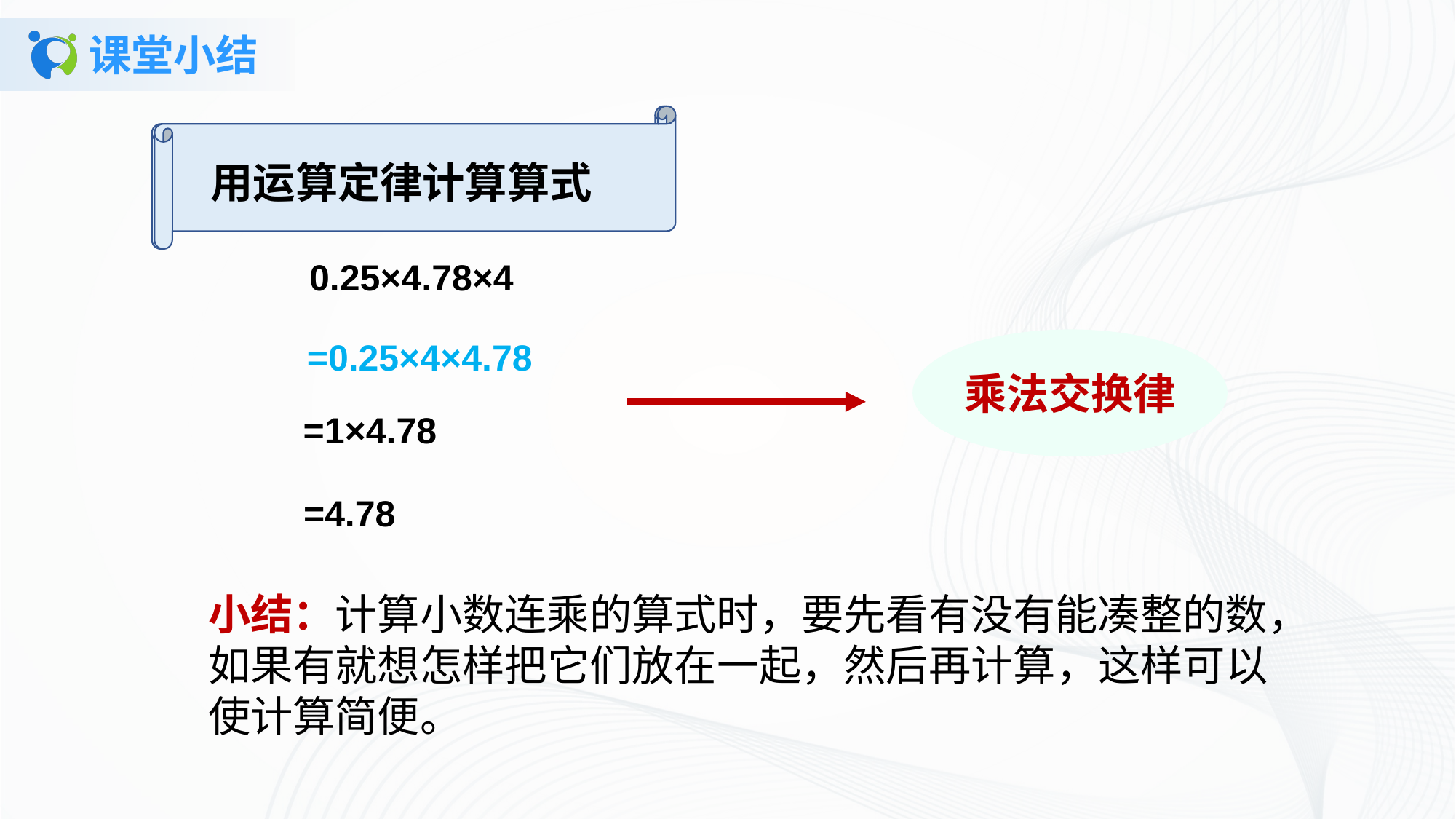

# 课堂小结

用运算定律计算算式
用运算定律计算算式
0.25×4.78×4
=0.25×4×4.78

乘法交换律
=1×4.78
=4.78
小结：计算小数连乘的算式时，要先看有没有能凑整的数，如果有就想怎样把它们放在一起，然后再计算，这样可以使计算简便。